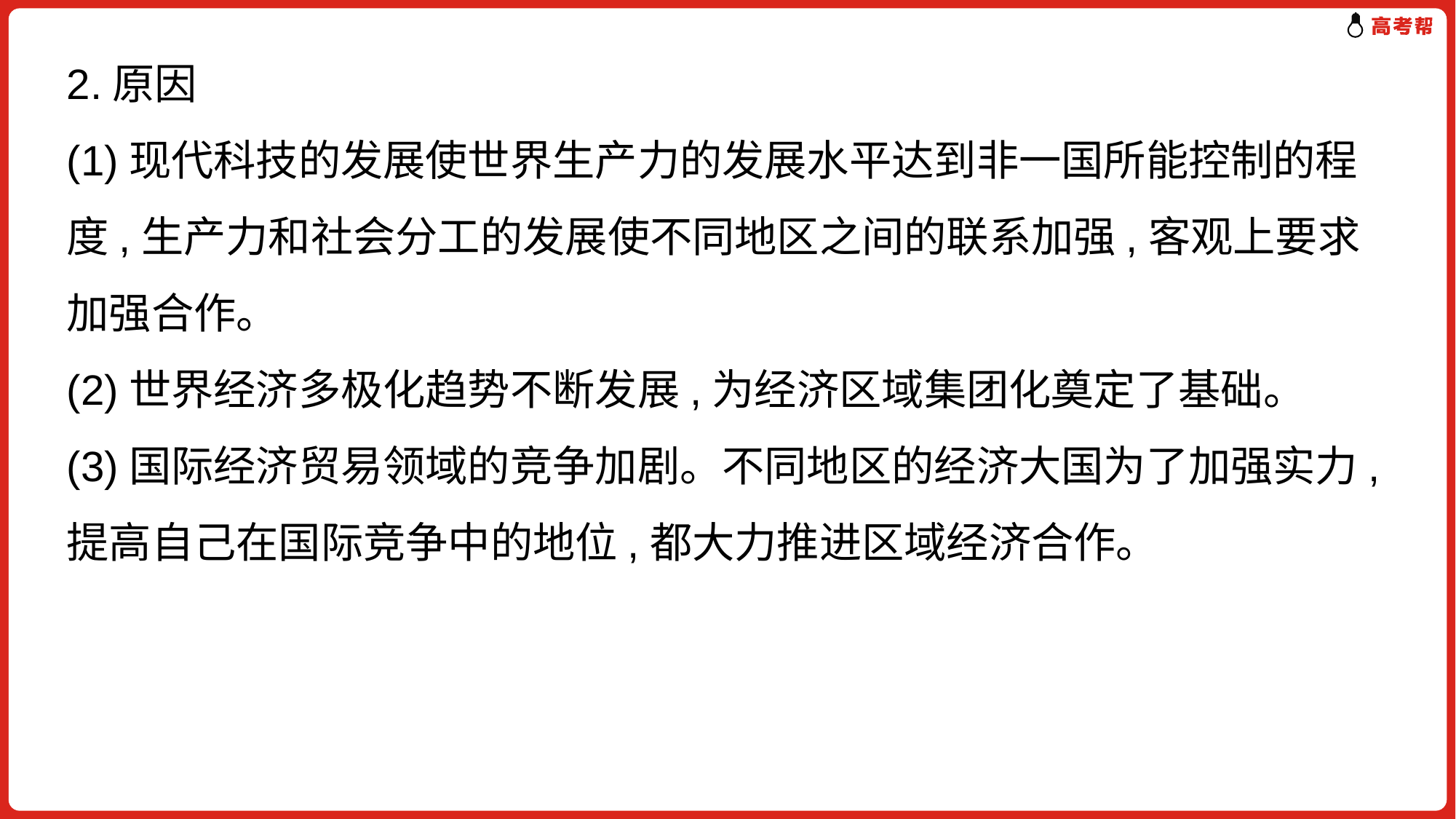

2.原因
(1)现代科技的发展使世界生产力的发展水平达到非一国所能控制的程度,生产力和社会分工的发展使不同地区之间的联系加强,客观上要求加强合作。
(2)世界经济多极化趋势不断发展,为经济区域集团化奠定了基础。
(3)国际经济贸易领域的竞争加剧。不同地区的经济大国为了加强实力,提高自己在国际竞争中的地位,都大力推进区域经济合作。